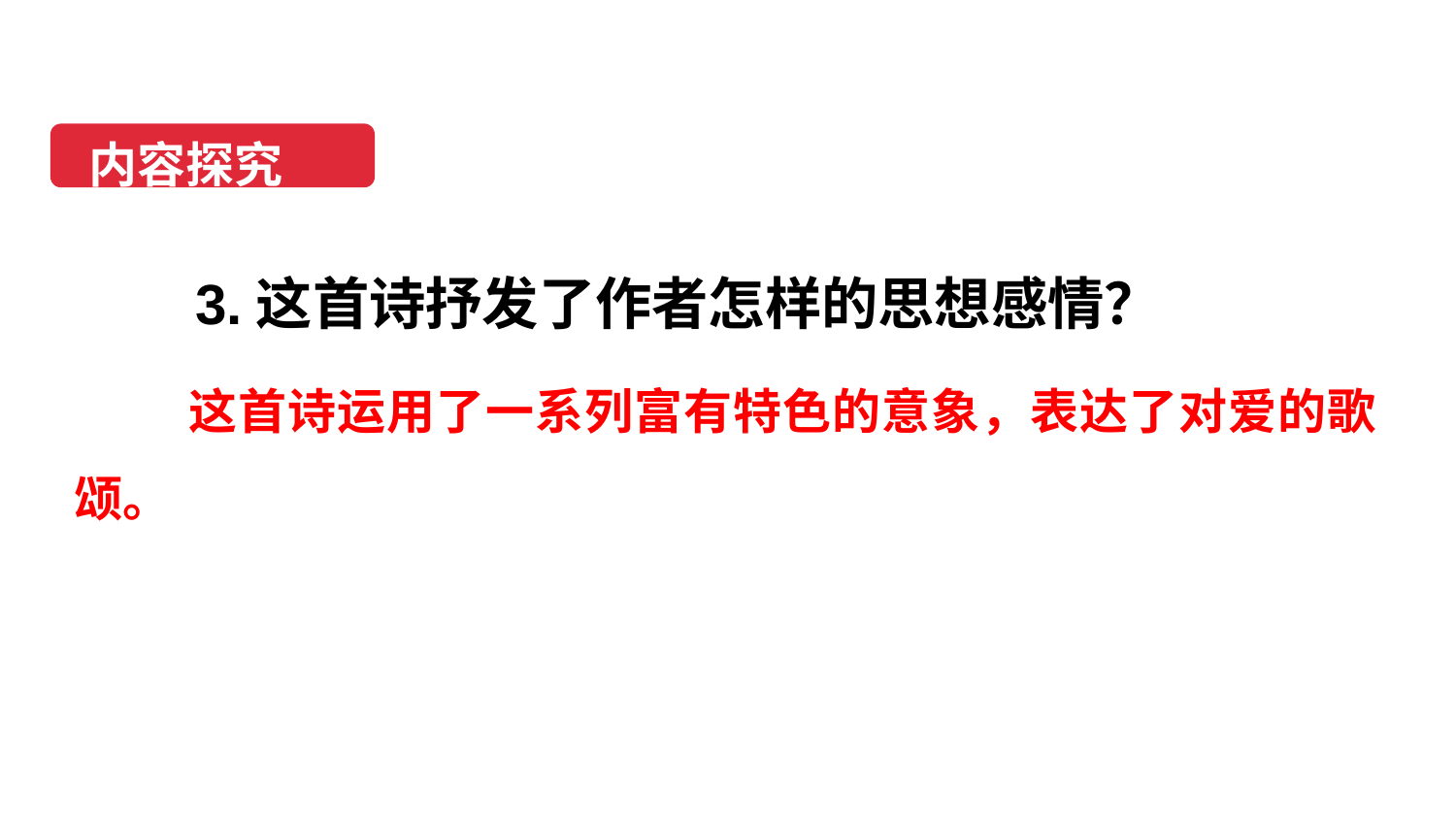

内容探究
 3.这首诗抒发了作者怎样的思想感情？
这首诗运用了一系列富有特色的意象，表达了对爱的歌颂。